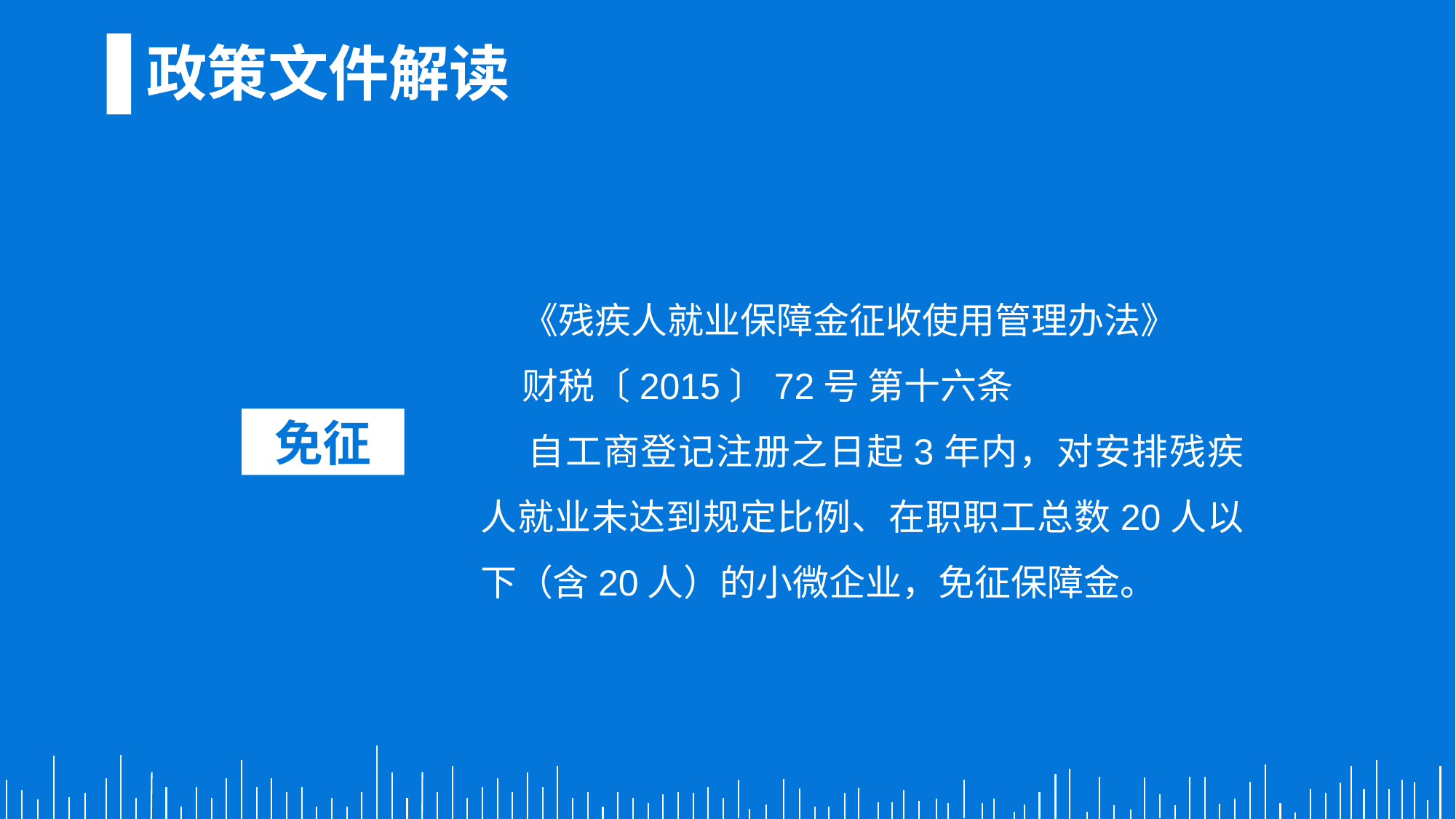

政策文件解读

    《残疾人就业保障金征收使用管理办法》
    财税〔2015〕72号 第十六条
    自工商登记注册之日起3年内，对安排残疾人就业未达到规定比例、在职职工总数20人以下（含20人）的小微企业，免征保障金。
免征